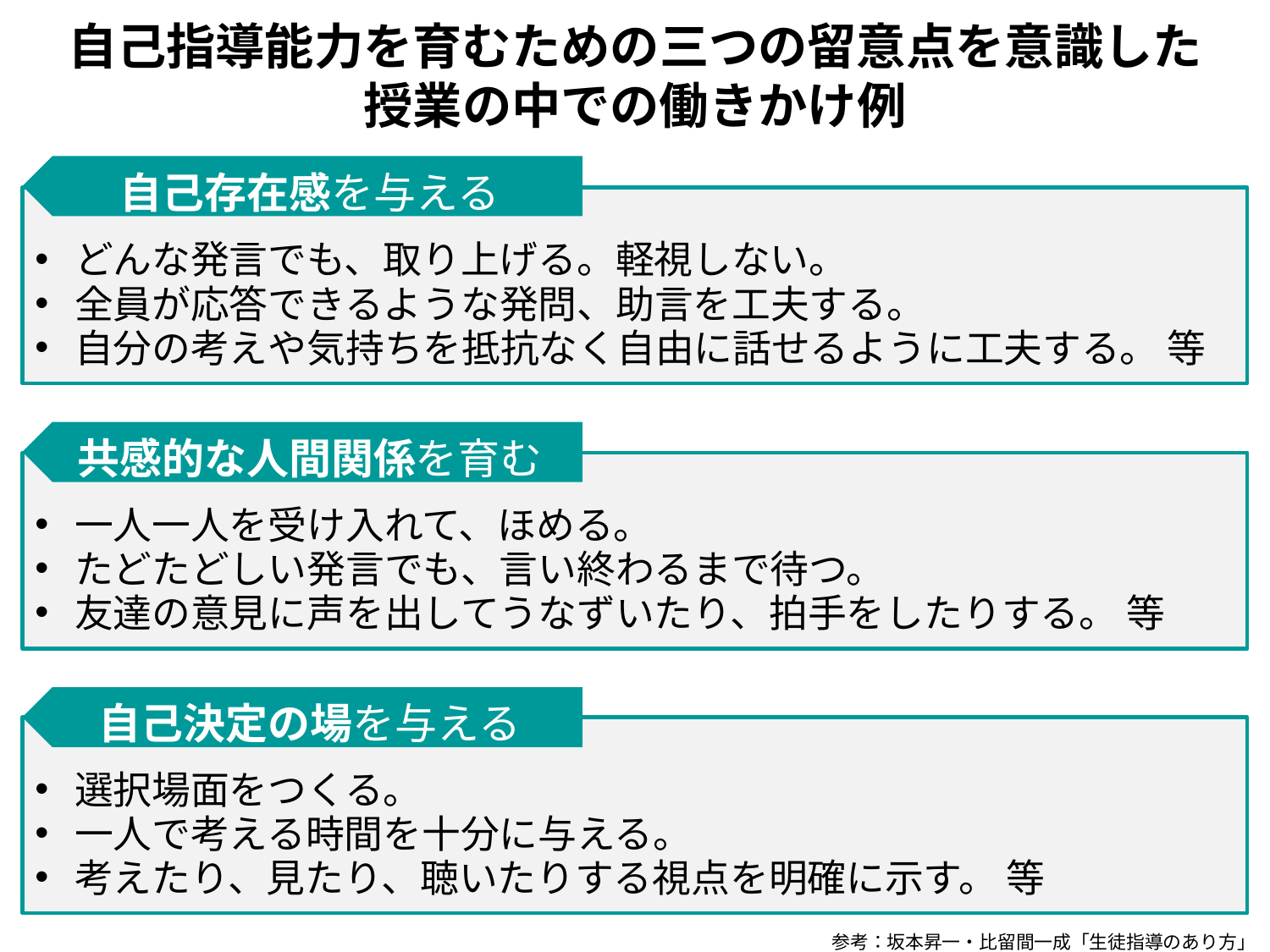

自己指導能力を育むための三つの留意点を意識した
授業の中での働きかけ例
自己存在感を与える

どんな発言でも、取り上げる。軽視しない。
全員が応答できるような発問、助言を工夫する。
自分の考えや気持ちを抵抗なく自由に話せるように工夫する。 等
共感的な人間関係を育む

一人一人を受け入れて、ほめる。
たどたどしい発言でも、言い終わるまで待つ。
友達の意見に声を出してうなずいたり、拍手をしたりする。 等
自己決定の場を与える

選択場面をつくる。
一人で考える時間を十分に与える。
考えたり、見たり、聴いたりする視点を明確に示す。 等
参考：坂本昇一・比留間一成「生徒指導のあり方」